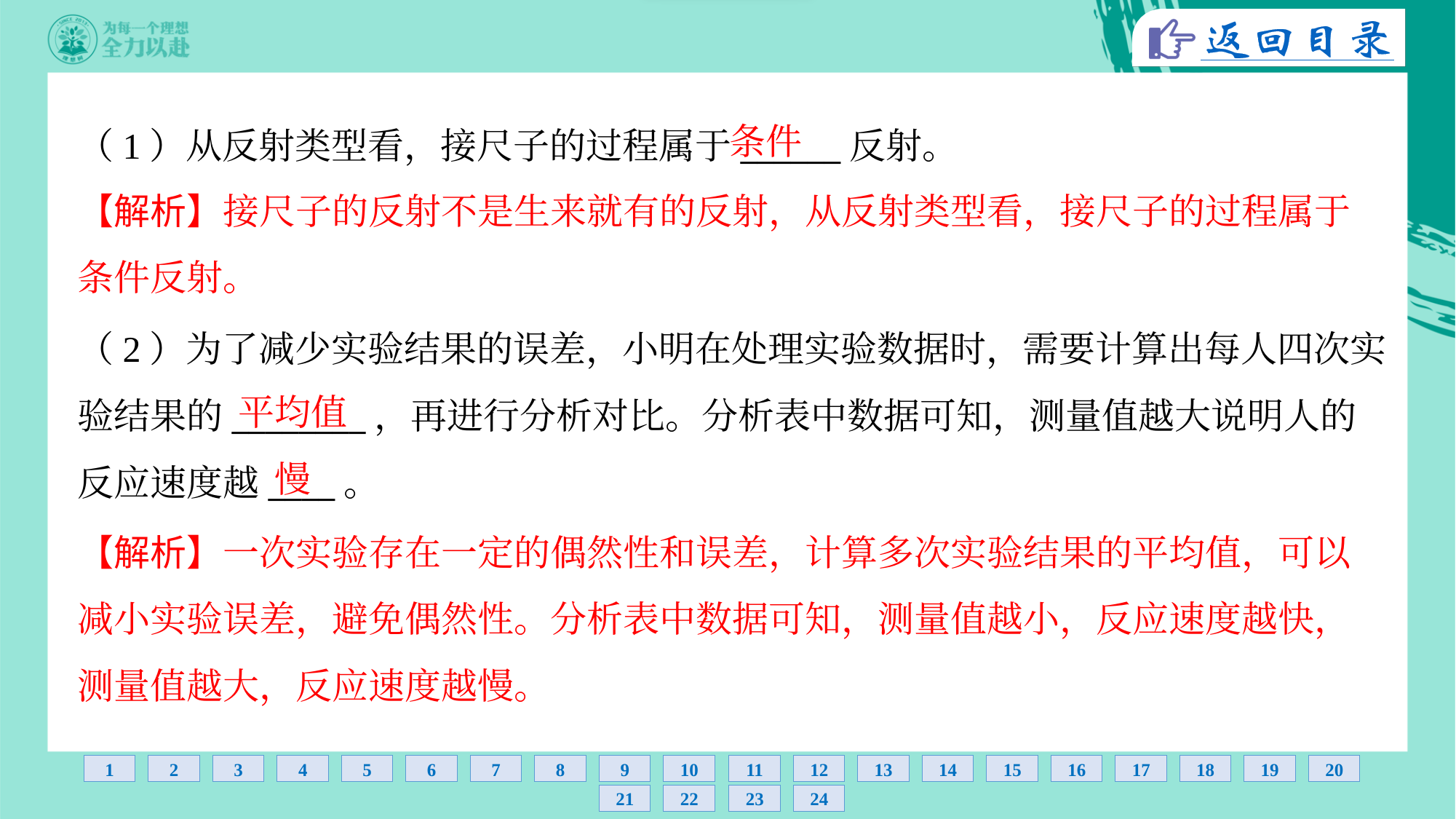

条件
（1）从反射类型看，接尺子的过程属于______反射。
【解析】接尺子的反射不是生来就有的反射，从反射类型看，接尺子的过程属于
条件反射。
（2）为了减少实验结果的误差，小明在处理实验数据时，需要计算出每人四次实
验结果的________，再进行分析对比。分析表中数据可知，测量值越大说明人的
反应速度越____。
平均值
慢
【解析】一次实验存在一定的偶然性和误差，计算多次实验结果的平均值，可以
减小实验误差，避免偶然性。分析表中数据可知，测量值越小，反应速度越快，
测量值越大，反应速度越慢。